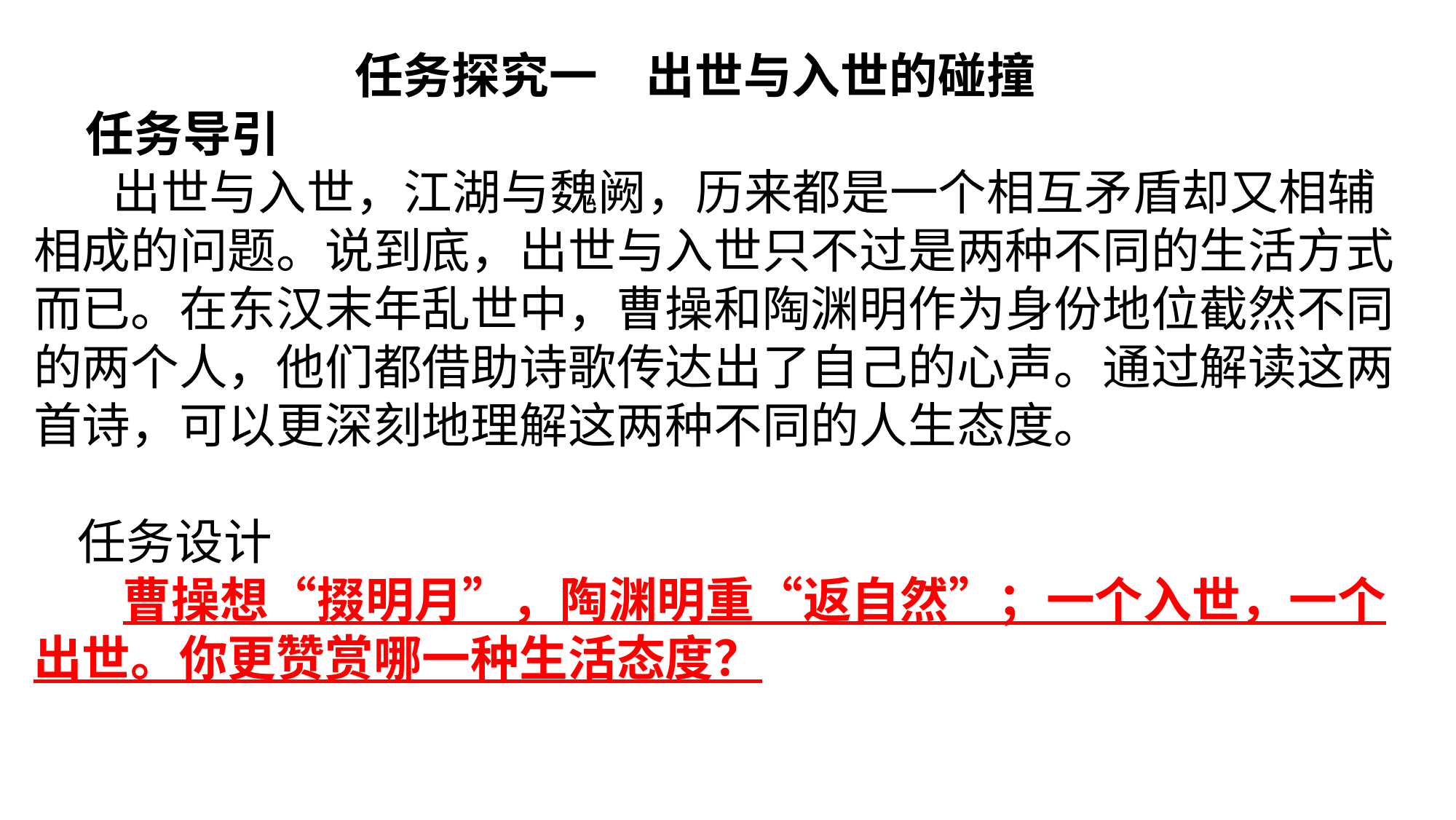

任务探究一　出世与入世的碰撞
   任务导引
     出世与入世，江湖与魏阙，历来都是一个相互矛盾却又相辅相成的问题。说到底，出世与入世只不过是两种不同的生活方式而已。在东汉末年乱世中，曹操和陶渊明作为身份地位截然不同的两个人，他们都借助诗歌传达出了自己的心声。通过解读这两首诗，可以更深刻地理解这两种不同的人生态度。

   任务设计
       曹操想“掇明月”，陶渊明重“返自然”；一个入世，一个出世。你更赞赏哪一种生活态度？